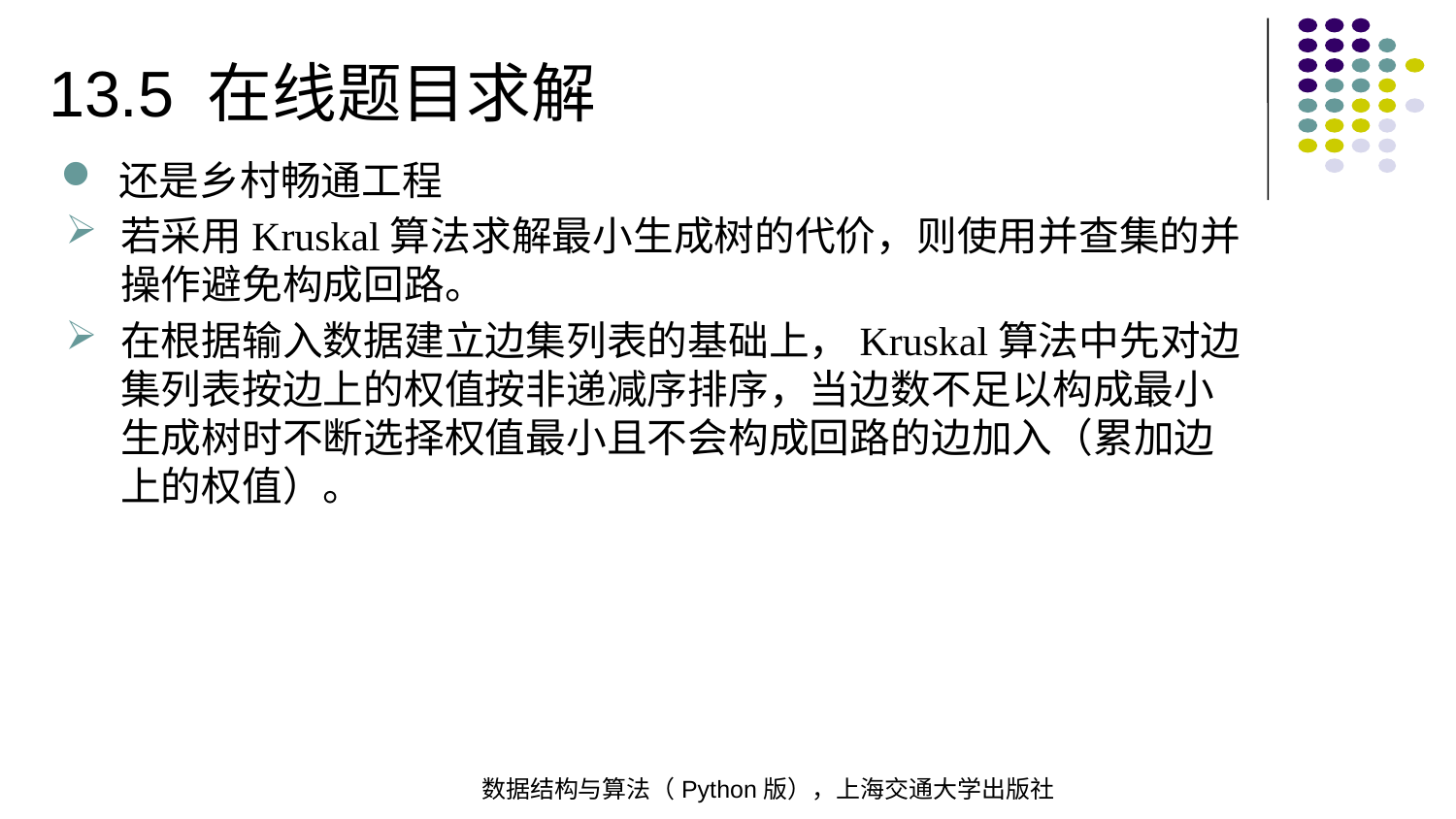

13.5 在线题目求解
还是乡村畅通工程
若采用Kruskal算法求解最小生成树的代价，则使用并查集的并操作避免构成回路。
在根据输入数据建立边集列表的基础上，Kruskal算法中先对边集列表按边上的权值按非递减序排序，当边数不足以构成最小生成树时不断选择权值最小且不会构成回路的边加入（累加边上的权值）。